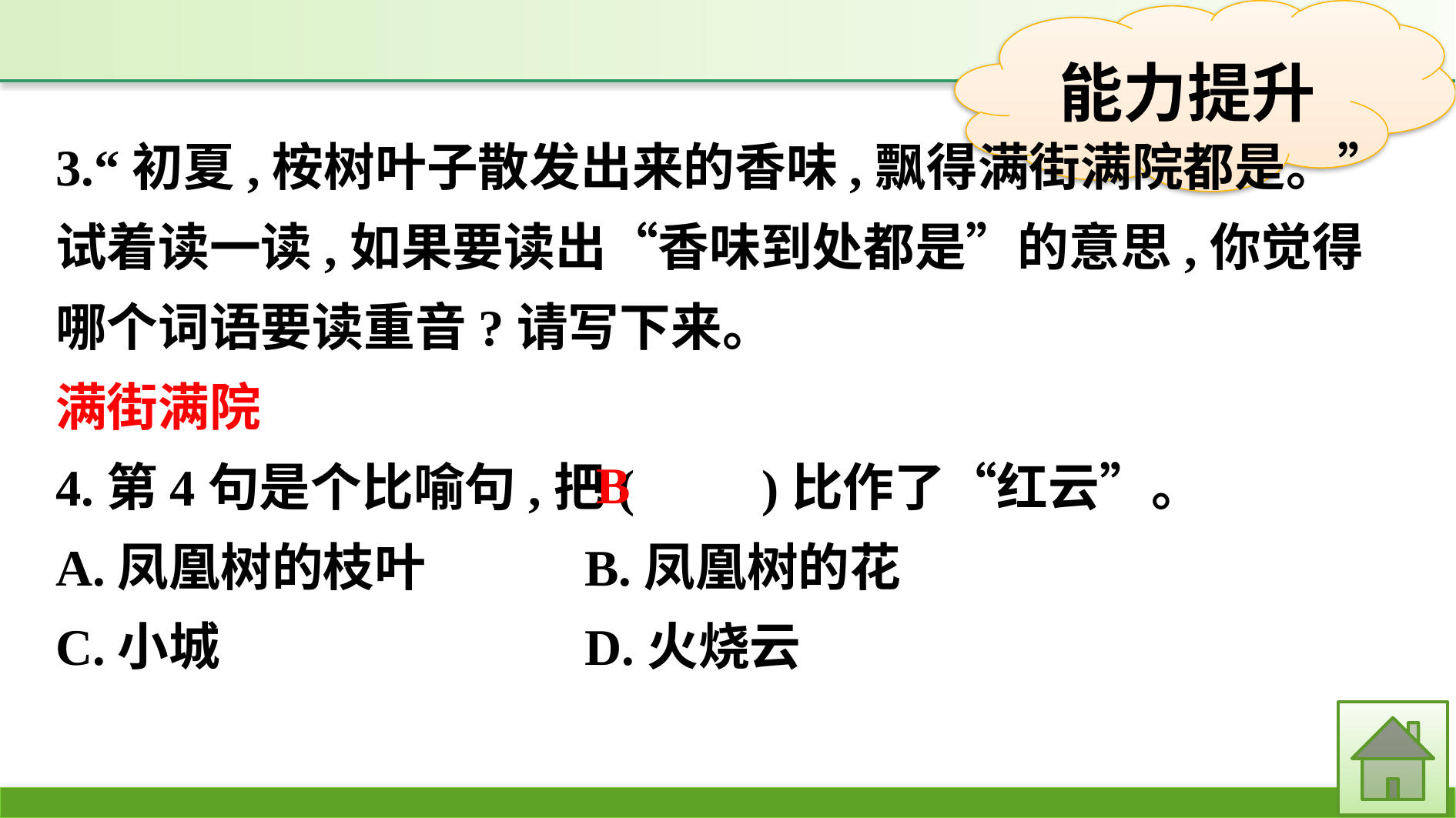

3.“初夏,桉树叶子散发出来的香味,飘得满街满院都是。”试着读一读,如果要读出“香味到处都是”的意思,你觉得哪个词语要读重音?请写下来。
满街满院
4.第4句是个比喻句,把(　　)比作了“红云”。
A.凤凰树的枝叶　　　	B.凤凰树的花
C.小城			D.火烧云
B